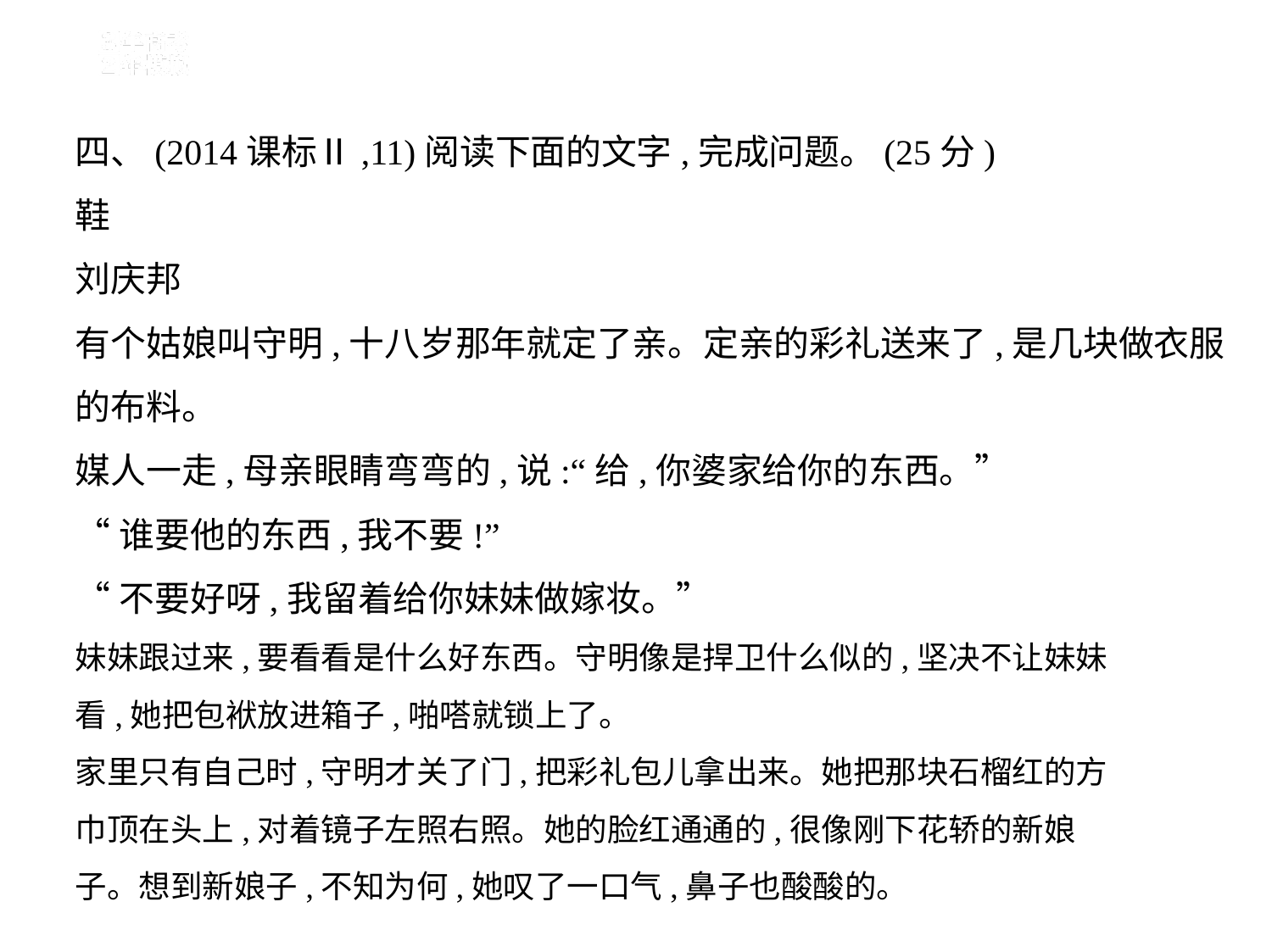

四、(2014课标Ⅱ,11)阅读下面的文字,完成问题。(25分)
鞋
刘庆邦
有个姑娘叫守明,十八岁那年就定了亲。定亲的彩礼送来了,是几块做衣服
的布料。
媒人一走,母亲眼睛弯弯的,说:“给,你婆家给你的东西。”
“谁要他的东西,我不要!”
“不要好呀,我留着给你妹妹做嫁妆。”
妹妹跟过来,要看看是什么好东西。守明像是捍卫什么似的,坚决不让妹妹
看,她把包袱放进箱子,啪嗒就锁上了。
家里只有自己时,守明才关了门,把彩礼包儿拿出来。她把那块石榴红的方
巾顶在头上,对着镜子左照右照。她的脸红通通的,很像刚下花轿的新娘
子。想到新娘子,不知为何,她叹了一口气,鼻子也酸酸的。